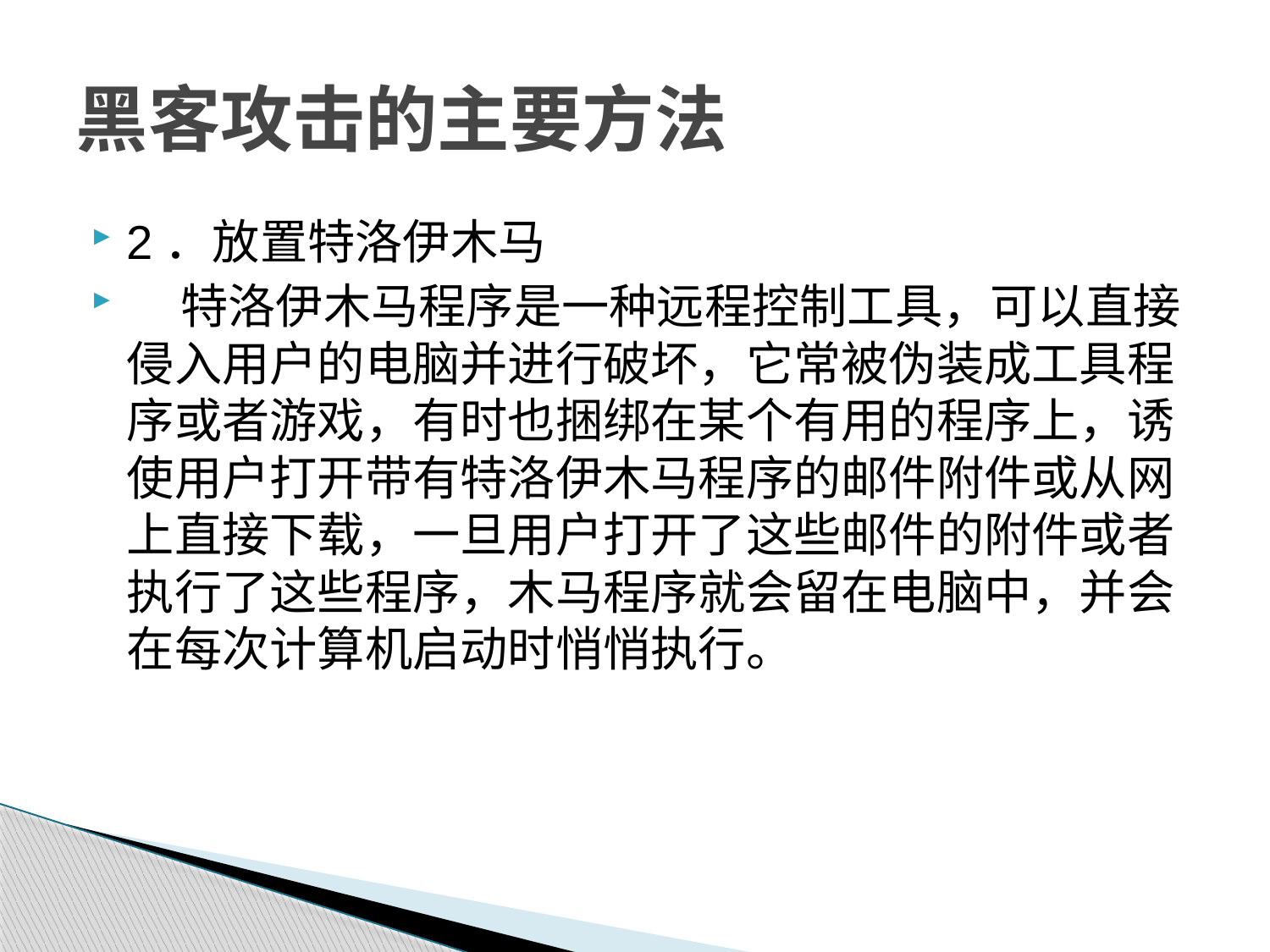

# 黑客攻击的主要方法
2．放置特洛伊木马
    特洛伊木马程序是一种远程控制工具，可以直接侵入用户的电脑并进行破坏，它常被伪装成工具程序或者游戏，有时也捆绑在某个有用的程序上，诱使用户打开带有特洛伊木马程序的邮件附件或从网上直接下载，一旦用户打开了这些邮件的附件或者执行了这些程序，木马程序就会留在电脑中，并会在每次计算机启动时悄悄执行。